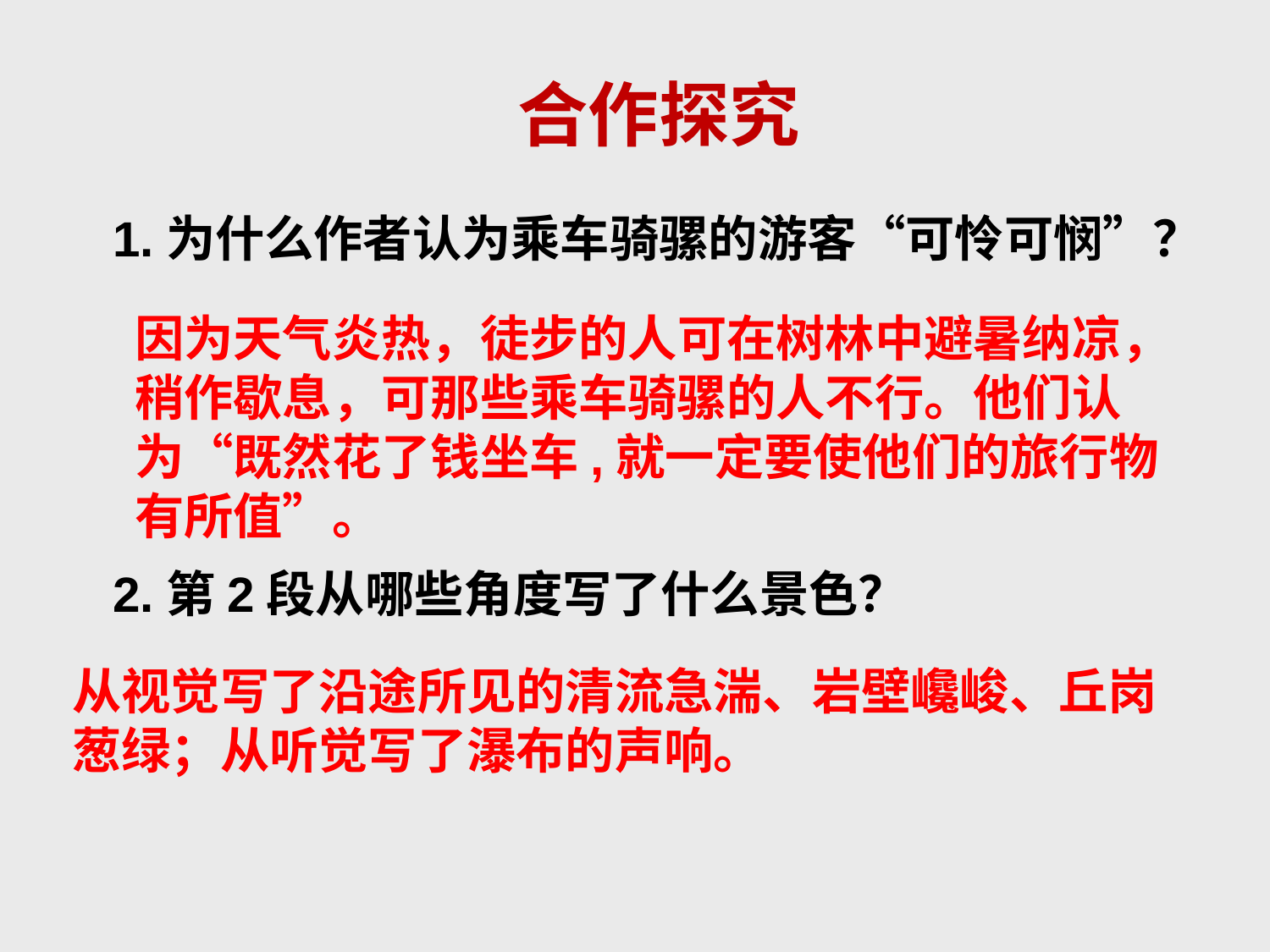

合作探究
1.为什么作者认为乘车骑骡的游客“可怜可悯”？

2.第2段从哪些角度写了什么景色？

因为天气炎热，徒步的人可在树林中避暑纳凉，稍作歇息，可那些乘车骑骡的人不行。他们认为“既然花了钱坐车,就一定要使他们的旅行物有所值”。
从视觉写了沿途所见的清流急湍、岩壁巉峻、丘岗葱绿；从听觉写了瀑布的声响。